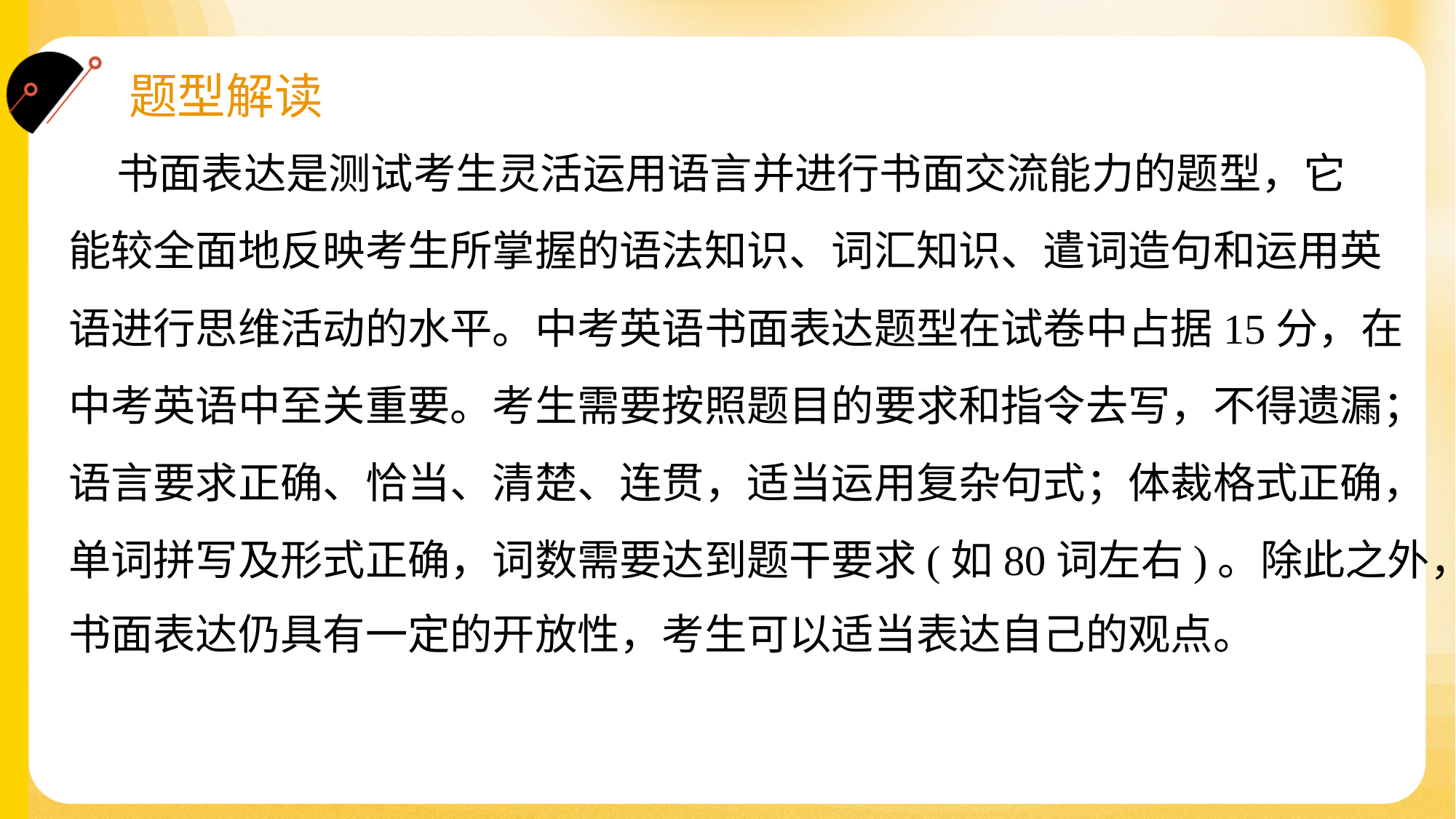

书面表达是测试考生灵活运用语言并进行书面交流能力的题型，它
能较全面地反映考生所掌握的语法知识、词汇知识、遣词造句和运用英
语进行思维活动的水平。中考英语书面表达题型在试卷中占据15分，在
中考英语中至关重要。考生需要按照题目的要求和指令去写，不得遗漏；
语言要求正确、恰当、清楚、连贯，适当运用复杂句式；体裁格式正确，
单词拼写及形式正确，词数需要达到题干要求(如80词左右)。除此之外，
书面表达仍具有一定的开放性，考生可以适当表达自己的观点。